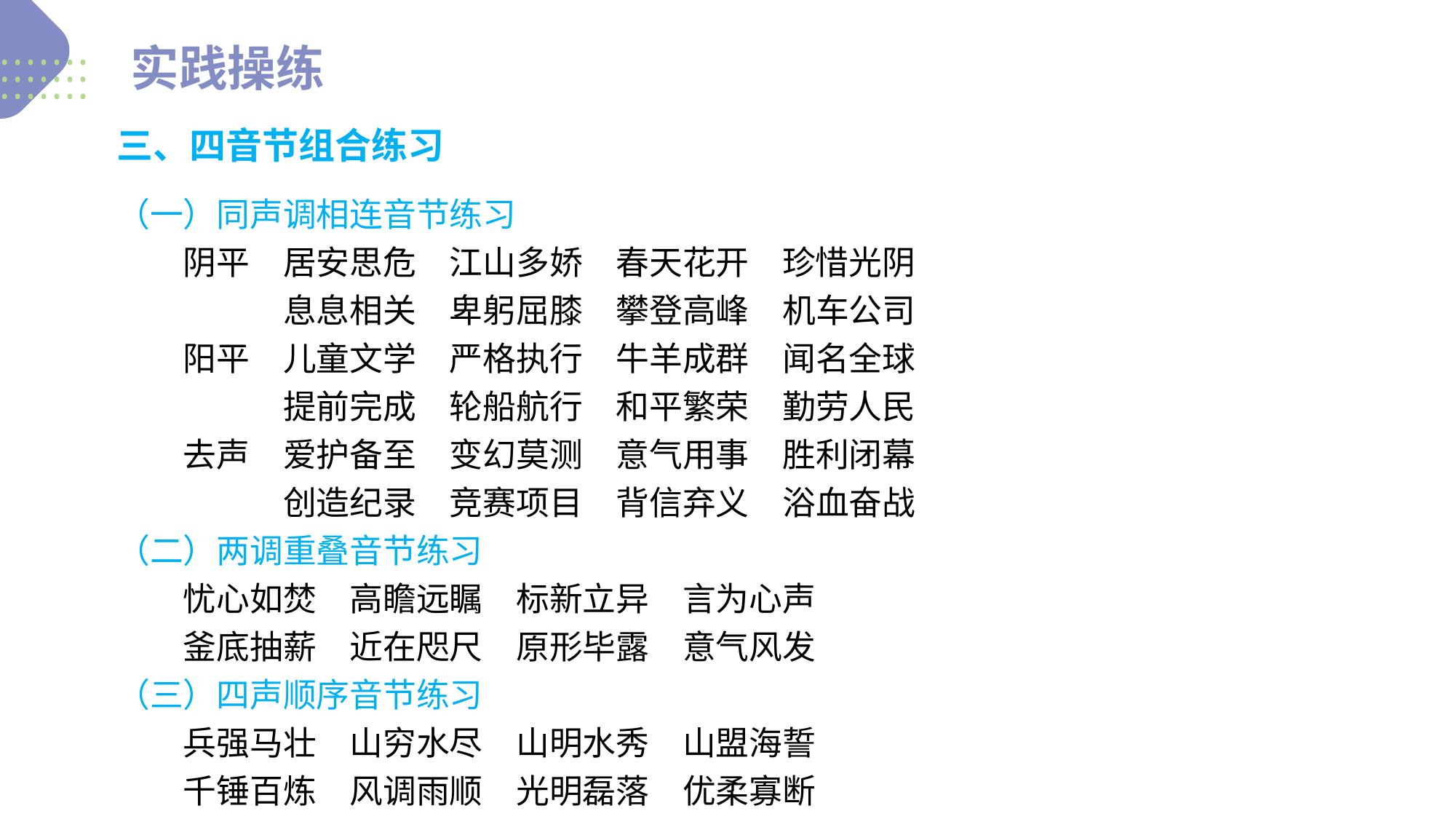

实践操练

三、四音节组合练习
（一）同声调相连音节练习
　　阴平　居安思危　江山多娇　春天花开　珍惜光阴
　　　　　息息相关　卑躬屈膝　攀登高峰　机车公司
　　阳平　儿童文学　严格执行　牛羊成群　闻名全球
　　　　　提前完成　轮船航行　和平繁荣　勤劳人民
　　去声　爱护备至　变幻莫测　意气用事　胜利闭幕
　　　　　创造纪录　竞赛项目　背信弃义　浴血奋战
（二）两调重叠音节练习
　　忧心如焚　高瞻远瞩　标新立异　言为心声
　　釜底抽薪　近在咫尺　原形毕露　意气风发
（三）四声顺序音节练习
　　兵强马壮　山穷水尽　山明水秀　山盟海誓
　　千锤百炼　风调雨顺　光明磊落　优柔寡断